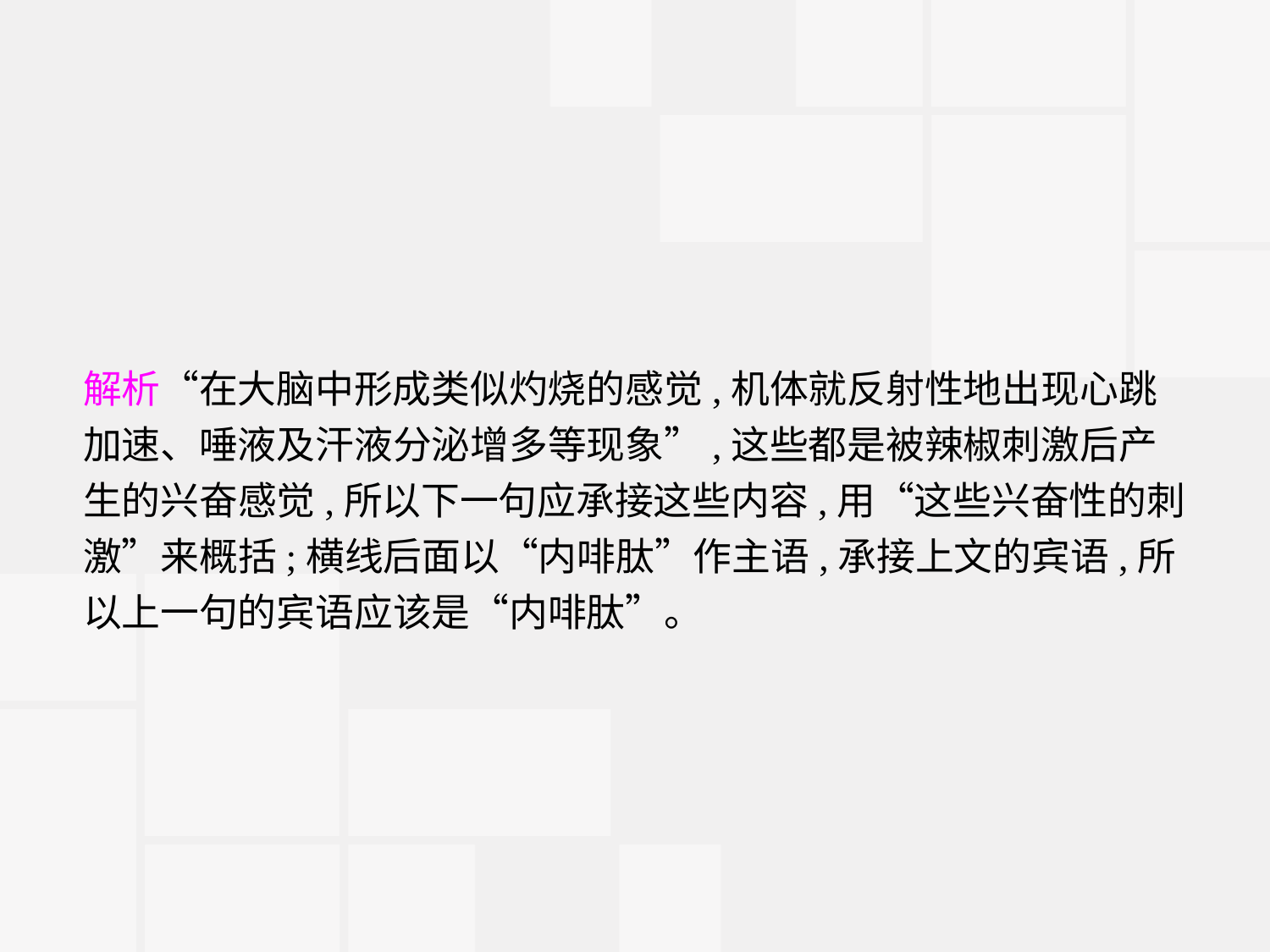

解析“在大脑中形成类似灼烧的感觉,机体就反射性地出现心跳加速、唾液及汗液分泌增多等现象”,这些都是被辣椒刺激后产生的兴奋感觉,所以下一句应承接这些内容,用“这些兴奋性的刺激”来概括;横线后面以“内啡肽”作主语,承接上文的宾语,所以上一句的宾语应该是“内啡肽”。